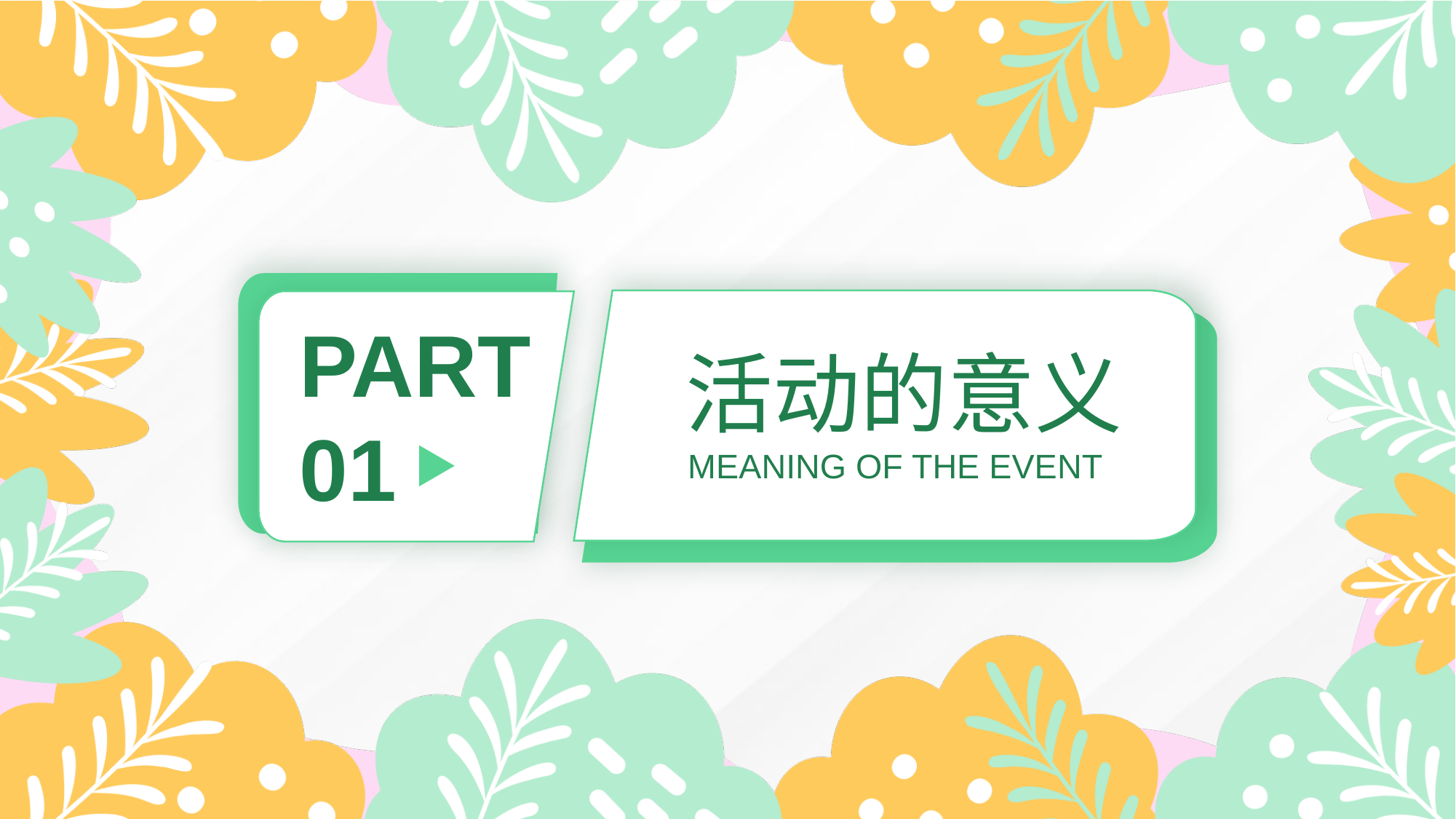

PART
01
活动的意义
MEANING OF THE EVENT